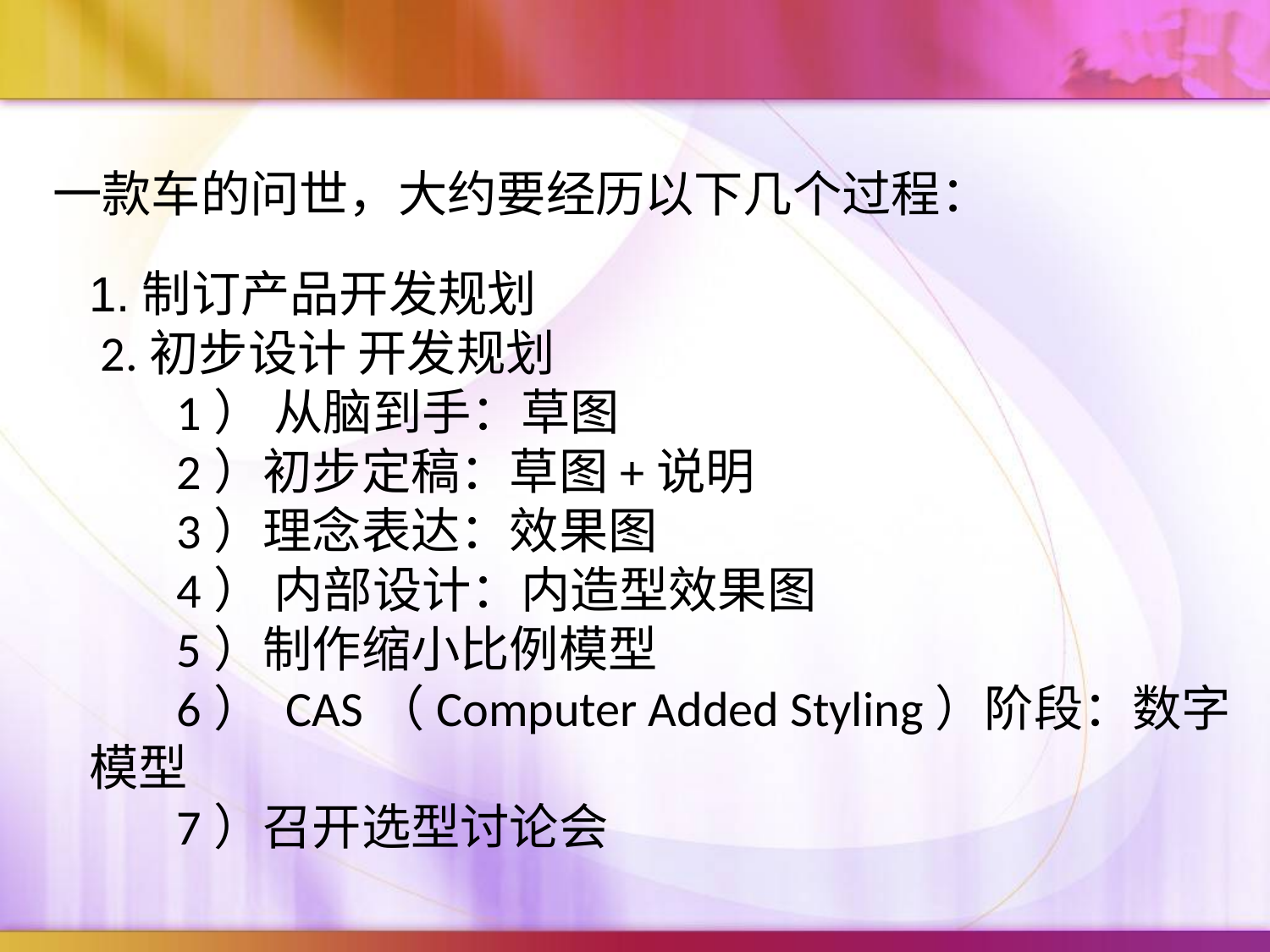

一款车的问世，大约要经历以下几个过程：
1.制订产品开发规划
 2.初步设计 开发规划
1） 从脑到手：草图
2）初步定稿：草图+说明
3）理念表达：效果图
4） 内部设计：内造型效果图
5）制作缩小比例模型
6） CAS（Computer Added Styling）阶段：数字模型
7）召开选型讨论会